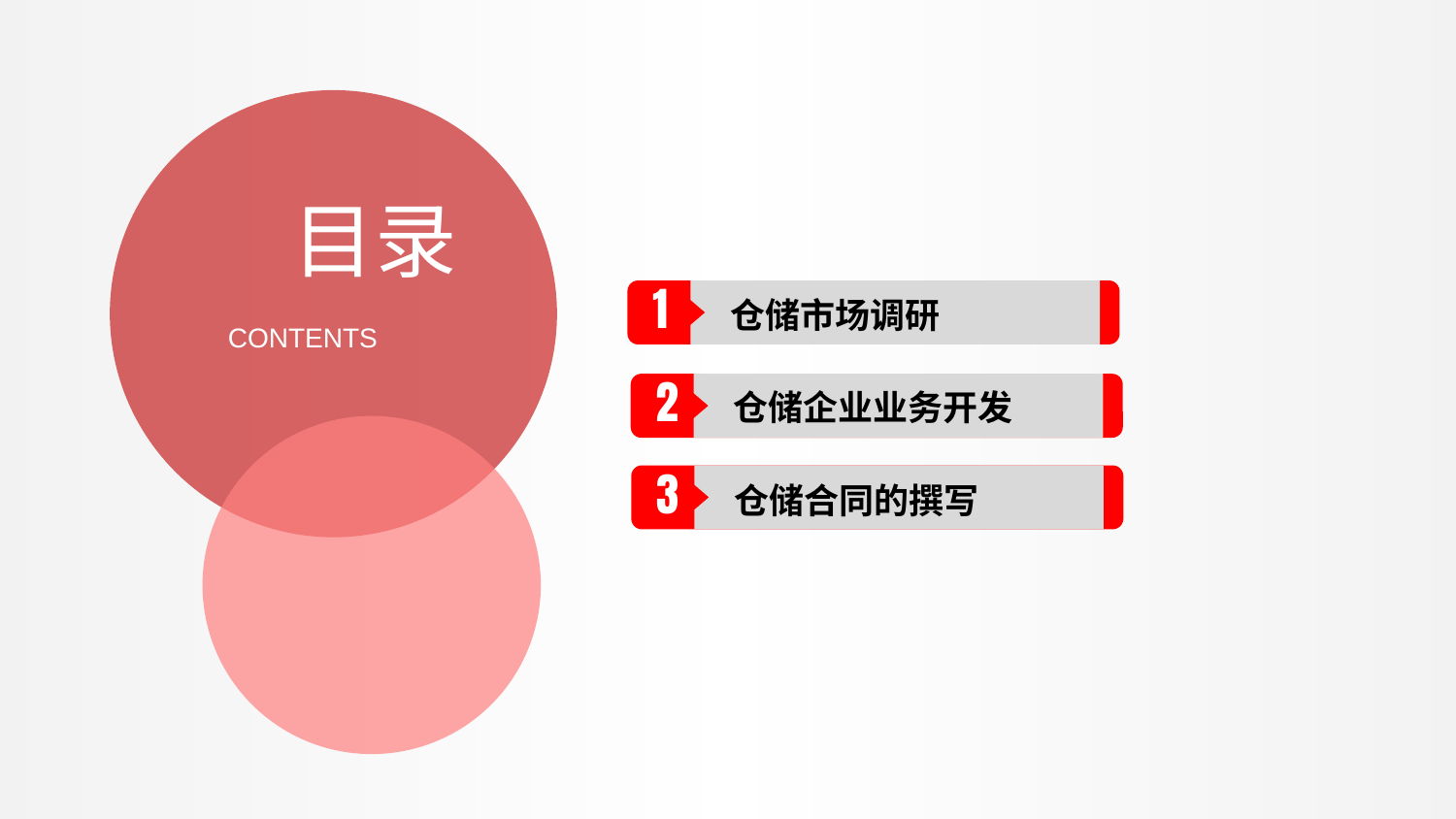

目录
1

仓储市场调研

CONTENTS
2

仓储企业业务开发

3

仓储合同的撰写